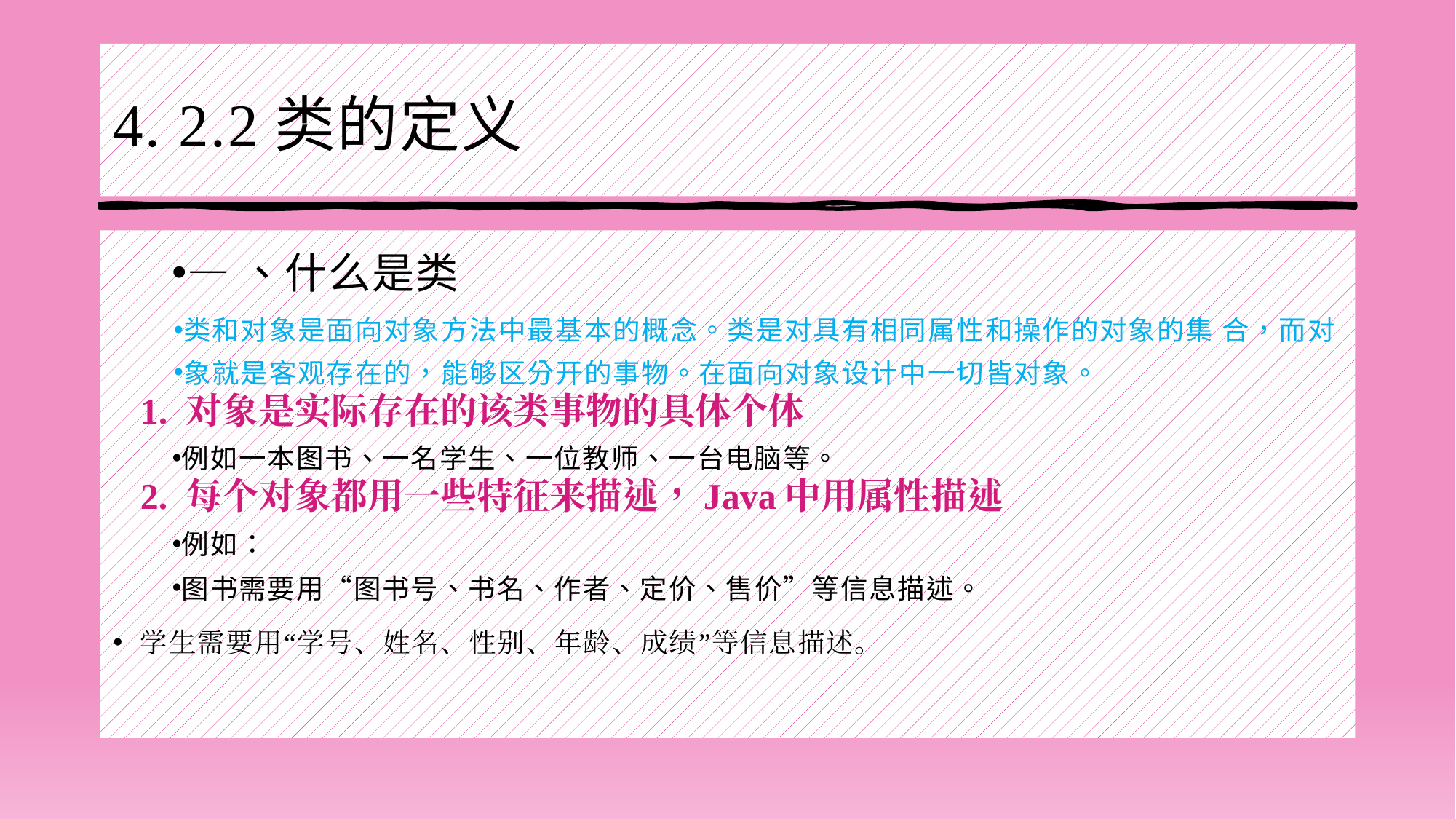

# 4. 2.2类的定义
—、什么是类
类和对象是面向对象方法中最基本的概念。类是对具有相同属性和操作的对象的集 合，而对
象就是客观存在的，能够区分开的事物。在面向对象设计中一切皆对象。
   1. 对象是实际存在的该类事物的具体个体
例如一本图书、一名学生、一位教师、一台电脑等。
   2. 每个对象都用一些特征来描述，Java中用属性描述
例如：
图书需要用“图书号、书名、作者、定价、售价”等信息描述。
学生需要用“学号、姓名、性别、年龄、成绩”等信息描述。